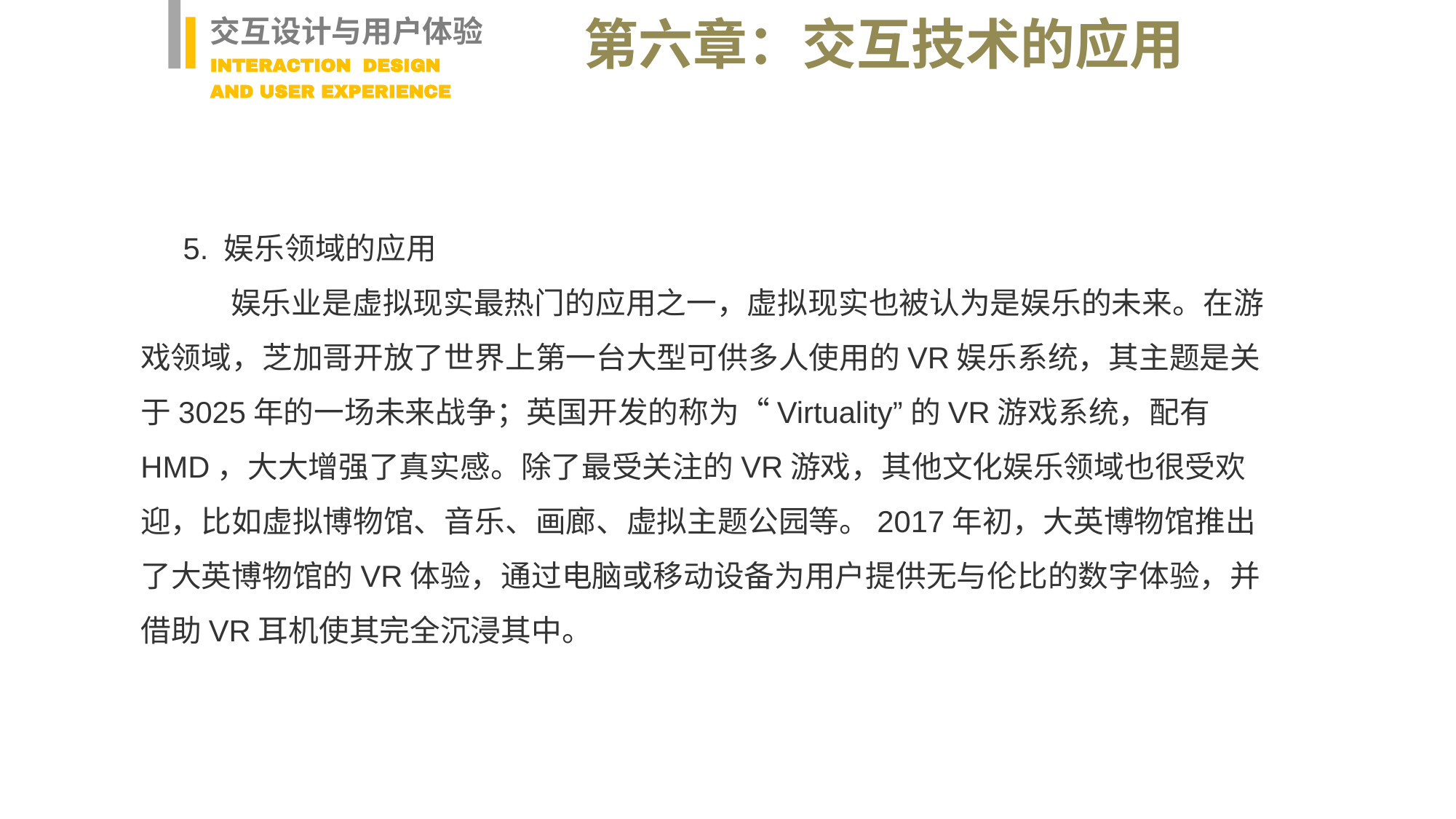

交互设计与用户体验
INTERACTION  DESIGN
AND USER EXPERIENCE
第六章：交互技术的应用

5. 娱乐领域的应用
      娱乐业是虚拟现实最热门的应用之一，虚拟现实也被认为是娱乐的未来。在游戏领域，芝加哥开放了世界上第一台大型可供多人使用的VR娱乐系统，其主题是关于3025年的一场未来战争；英国开发的称为“Virtuality”的VR游戏系统，配有HMD，大大增强了真实感。除了最受关注的VR游戏，其他文化娱乐领域也很受欢迎，比如虚拟博物馆、音乐、画廊、虚拟主题公园等。2017年初，大英博物馆推出了大英博物馆的VR体验，通过电脑或移动设备为用户提供无与伦比的数字体验，并借助VR耳机使其完全沉浸其中。